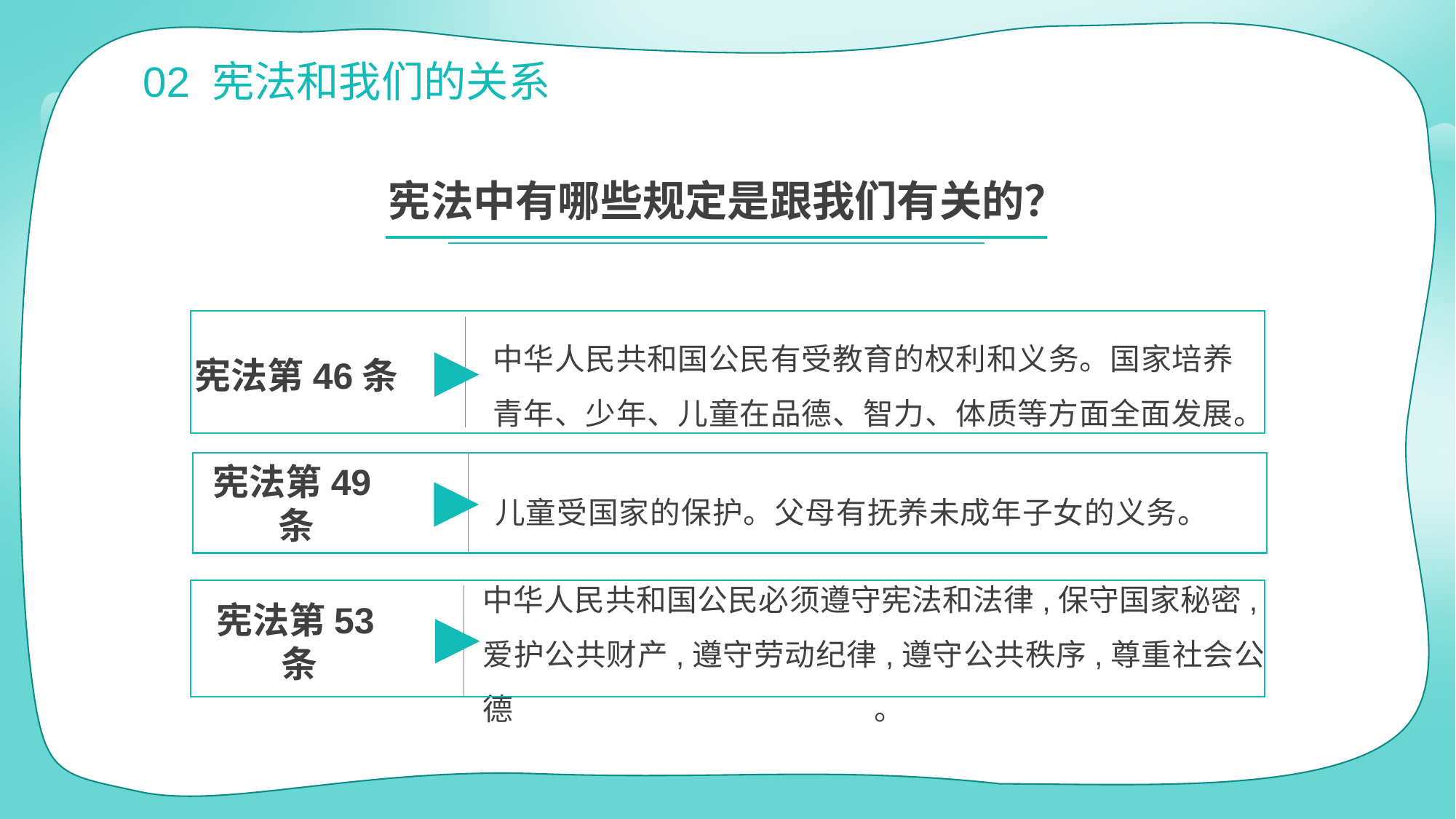

宪法中有哪些规定是跟我们有关的？

中华人民共和国公民有受教育的权利和义务。国家培养青年、少年、儿童在品德、智力、体质等方面全面发展。
宪法第46条

宪法第49条
儿童受国家的保护。父母有抚养未成年子女的义务。

宪法第53条
中华人民共和国公民必须遵守宪法和法律,保守国家秘密,爱护公共财产,遵守劳动纪律,遵守公共秩序,尊重社会公德。